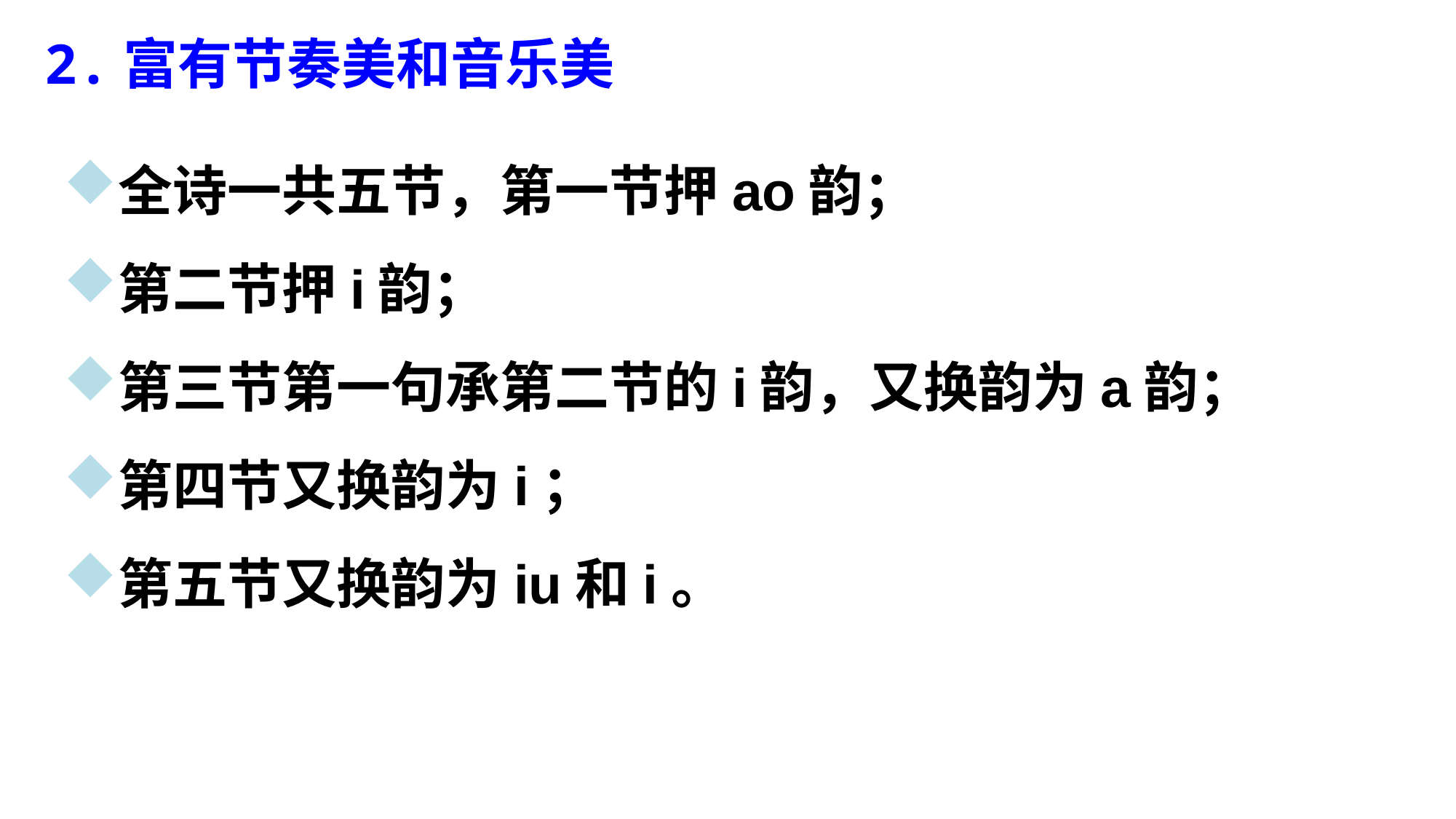

2.富有节奏美和音乐美
全诗一共五节，第一节押ao韵；
第二节押i韵；
第三节第一句承第二节的i韵，又换韵为a韵；
第四节又换韵为i；
第五节又换韵为iu和i。